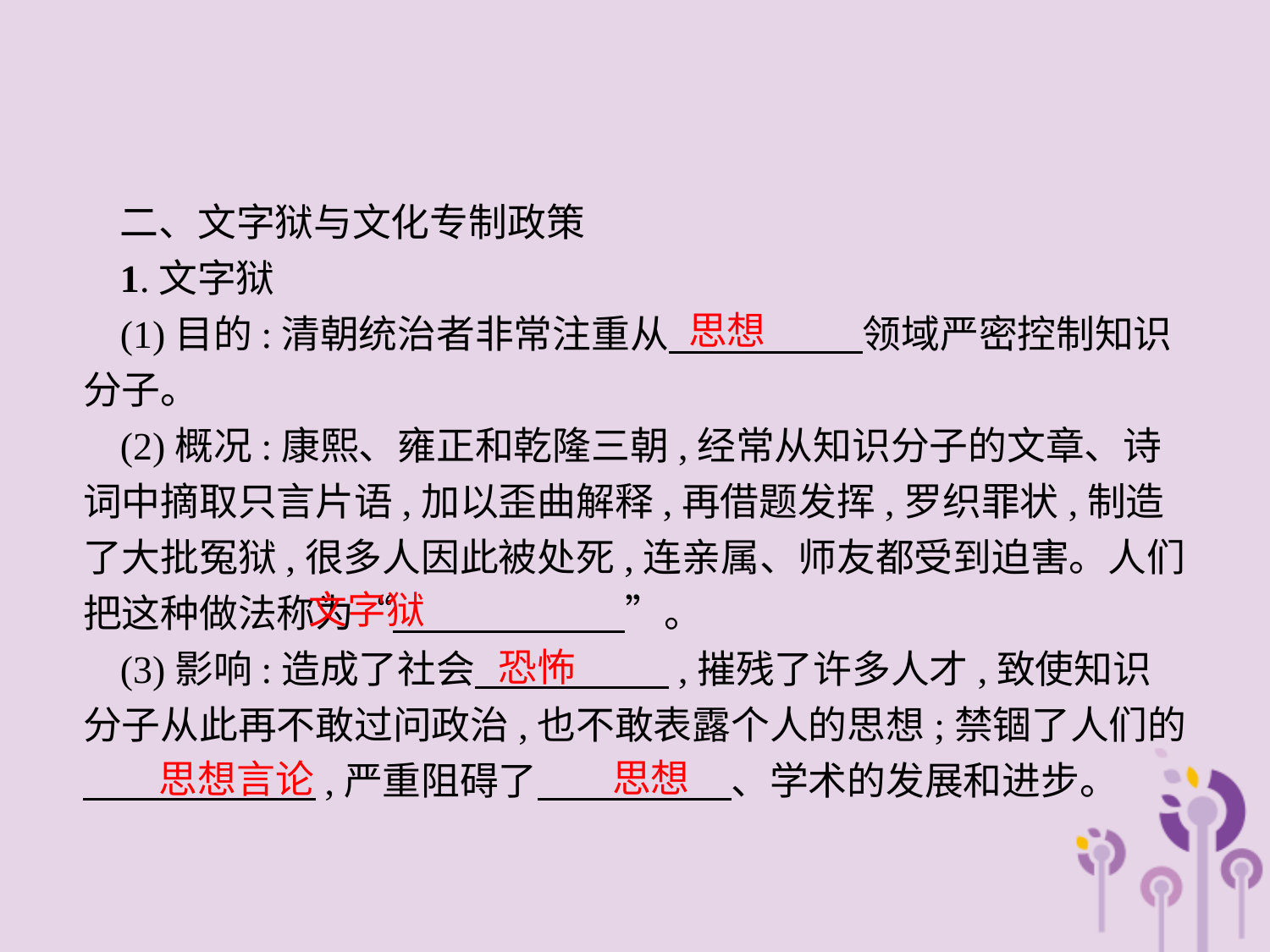

二、文字狱与文化专制政策
1.文字狱
(1)目的:清朝统治者非常注重从　　　　　领域严密控制知识分子。
(2)概况:康熙、雍正和乾隆三朝,经常从知识分子的文章、诗词中摘取只言片语,加以歪曲解释,再借题发挥,罗织罪状,制造了大批冤狱,很多人因此被处死,连亲属、师友都受到迫害。人们把这种做法称为“　　　　　　”。
(3)影响:造成了社会　　　　　,摧残了许多人才,致使知识分子从此再不敢过问政治,也不敢表露个人的思想;禁锢了人们的　　　　　　,严重阻碍了　　　　　、学术的发展和进步。
思想
文字狱
恐怖
思想
思想言论